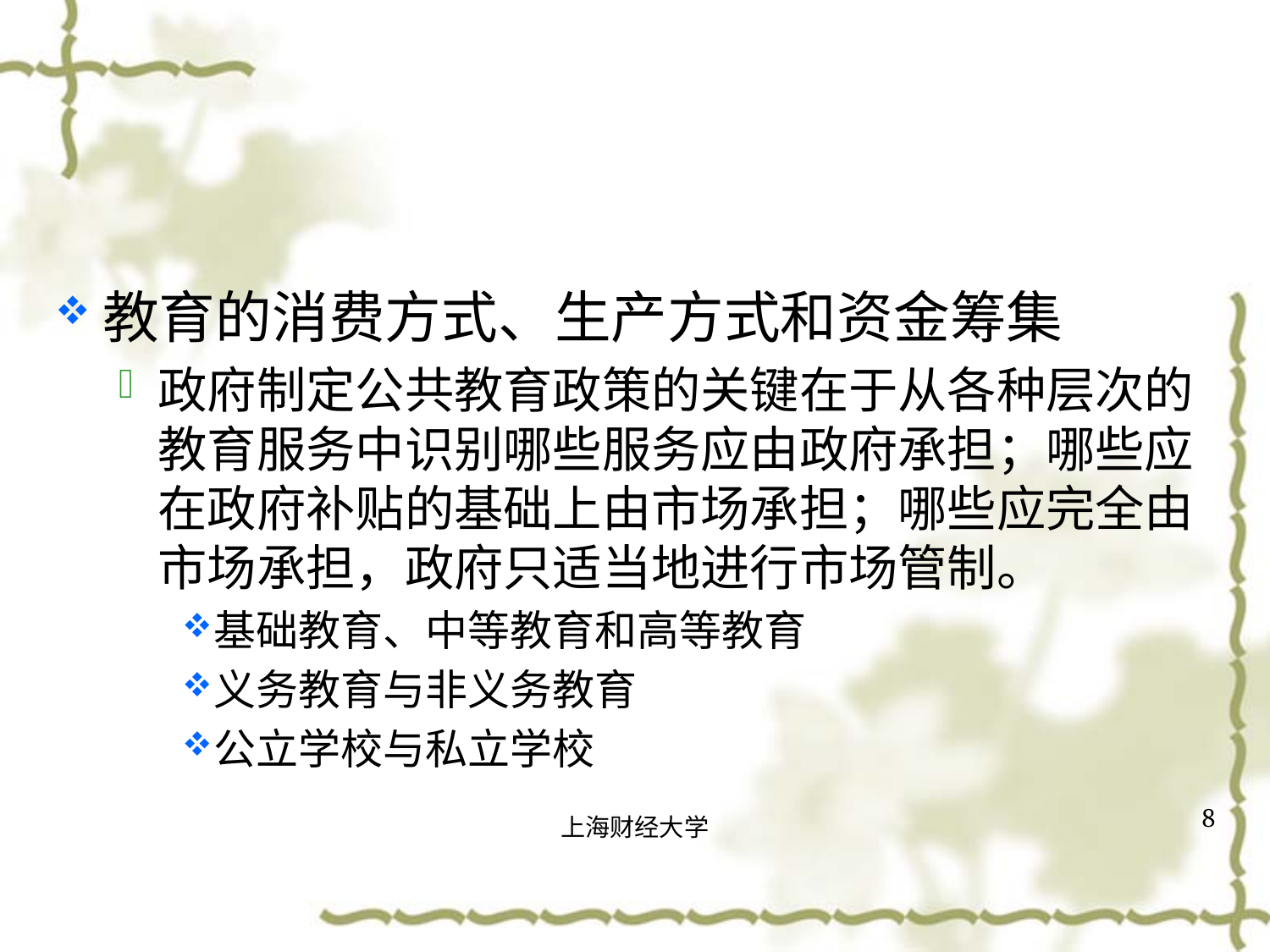

#
教育的消费方式、生产方式和资金筹集
政府制定公共教育政策的关键在于从各种层次的教育服务中识别哪些服务应由政府承担；哪些应在政府补贴的基础上由市场承担；哪些应完全由市场承担，政府只适当地进行市场管制。
基础教育、中等教育和高等教育
义务教育与非义务教育
公立学校与私立学校
8
上海财经大学